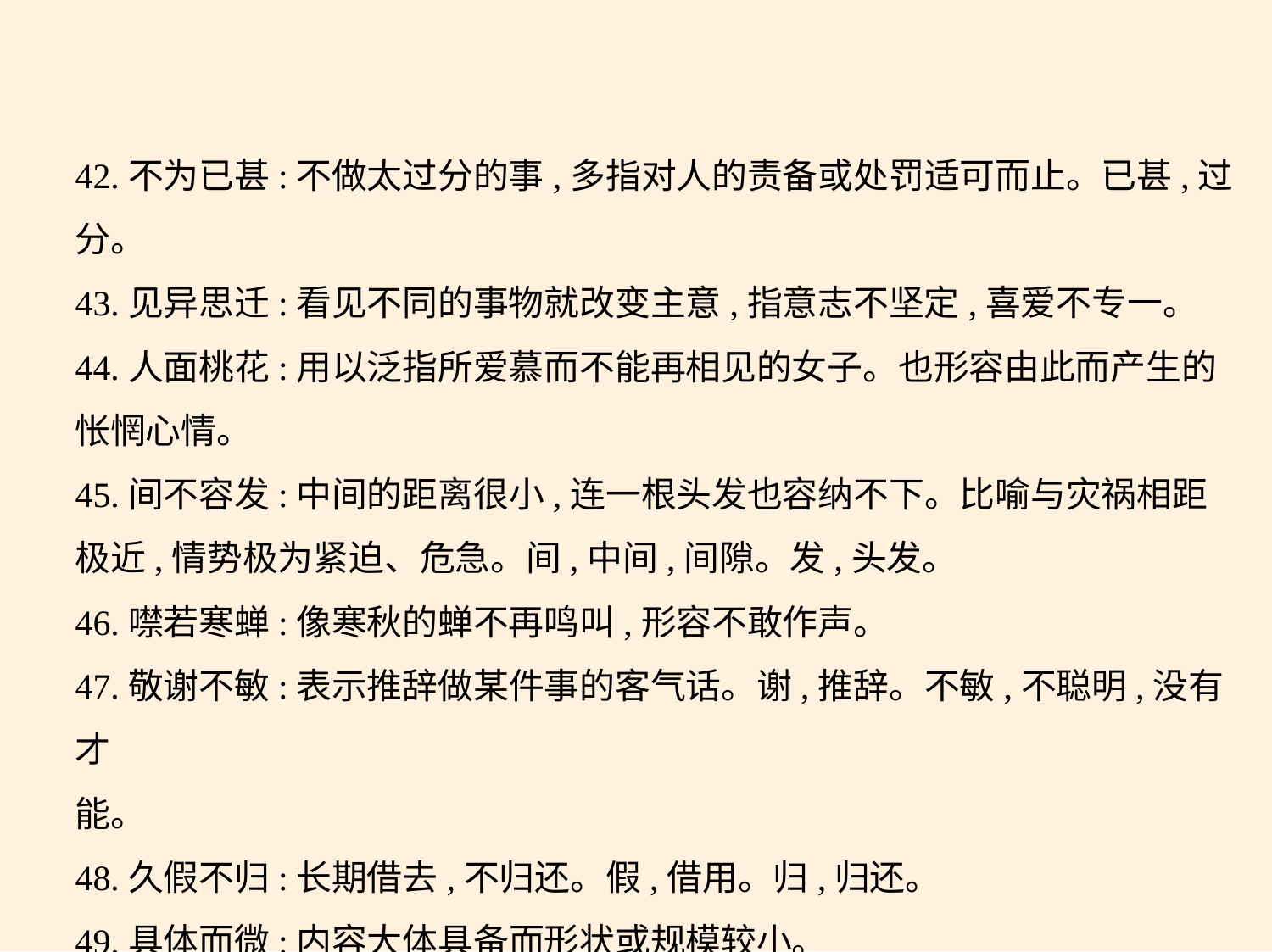

42.不为已甚:不做太过分的事,多指对人的责备或处罚适可而止。已甚,过
分。
43.见异思迁:看见不同的事物就改变主意,指意志不坚定,喜爱不专一。
44.人面桃花:用以泛指所爱慕而不能再相见的女子。也形容由此而产生的
怅惘心情。
45.间不容发:中间的距离很小,连一根头发也容纳不下。比喻与灾祸相距
极近,情势极为紧迫、危急。间,中间,间隙。发,头发。
46.噤若寒蝉:像寒秋的蝉不再鸣叫,形容不敢作声。
47.敬谢不敏:表示推辞做某件事的客气话。谢,推辞。不敏,不聪明,没有才
能。
48.久假不归:长期借去,不归还。假,借用。归,归还。
49.具体而微:内容大体具备而形状或规模较小。